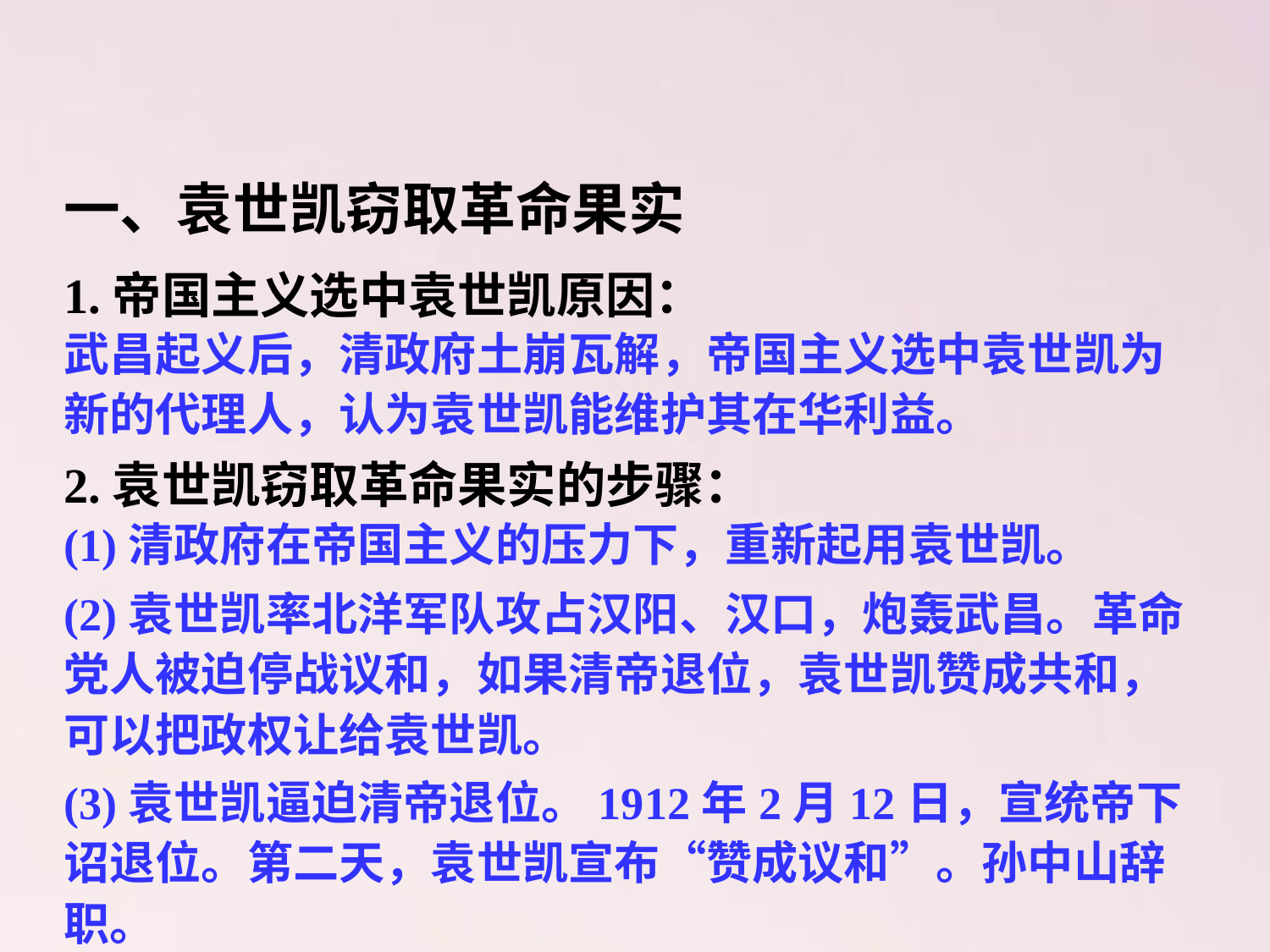

一、袁世凯窃取革命果实
1.帝国主义选中袁世凯原因：

2.袁世凯窃取革命果实的步骤：
武昌起义后，清政府土崩瓦解，帝国主义选中袁世凯为新的代理人，认为袁世凯能维护其在华利益。
(1)清政府在帝国主义的压力下，重新起用袁世凯。
(2)袁世凯率北洋军队攻占汉阳、汉口，炮轰武昌。革命党人被迫停战议和，如果清帝退位，袁世凯赞成共和，可以把政权让给袁世凯。
(3)袁世凯逼迫清帝退位。1912年2月12日，宣统帝下诏退位。第二天，袁世凯宣布“赞成议和”。孙中山辞职。